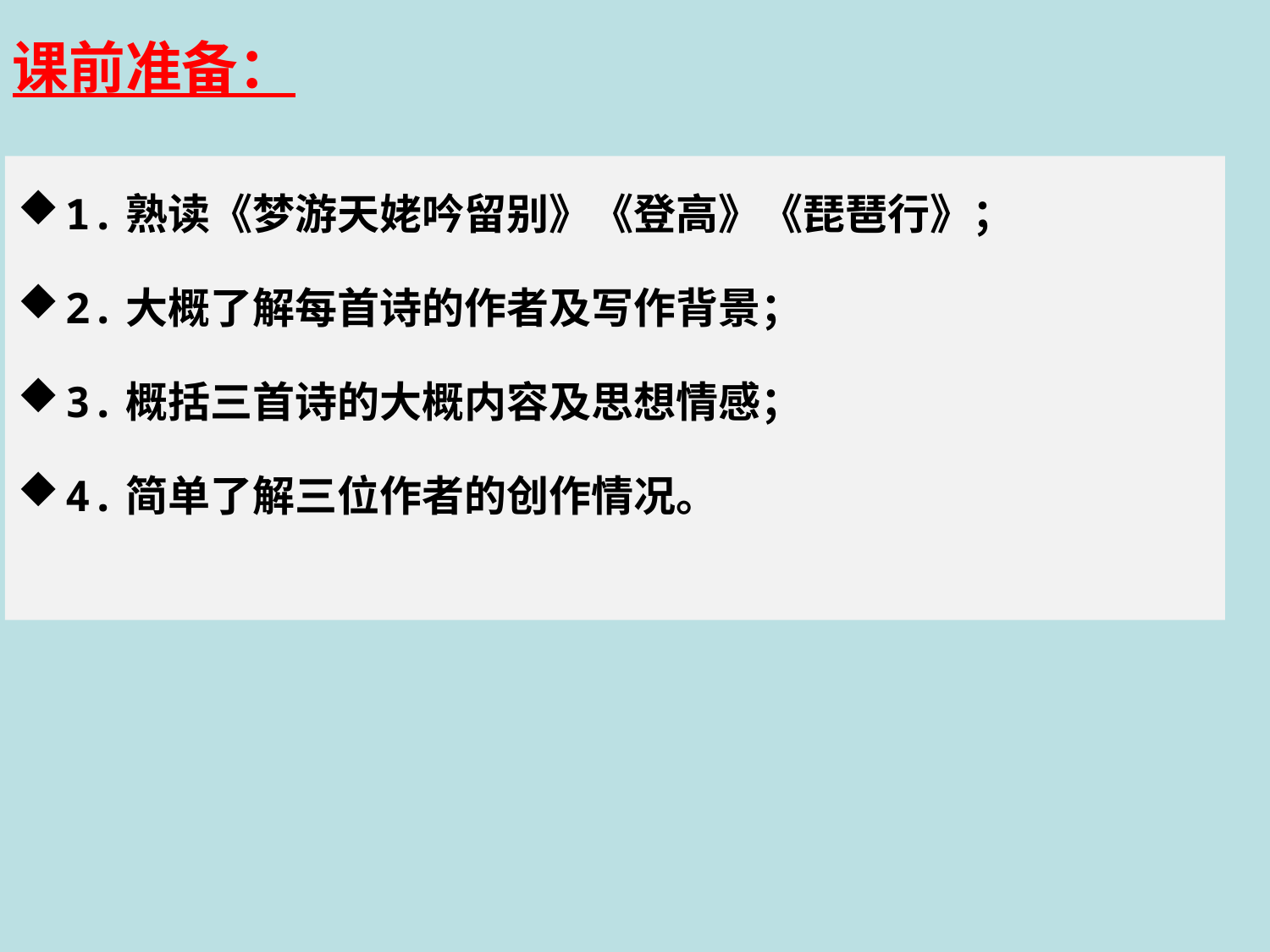

课前准备：
1.熟读《梦游天姥吟留别》《登高》《琵琶行》；
2.大概了解每首诗的作者及写作背景；
3.概括三首诗的大概内容及思想情感；
4.简单了解三位作者的创作情况。